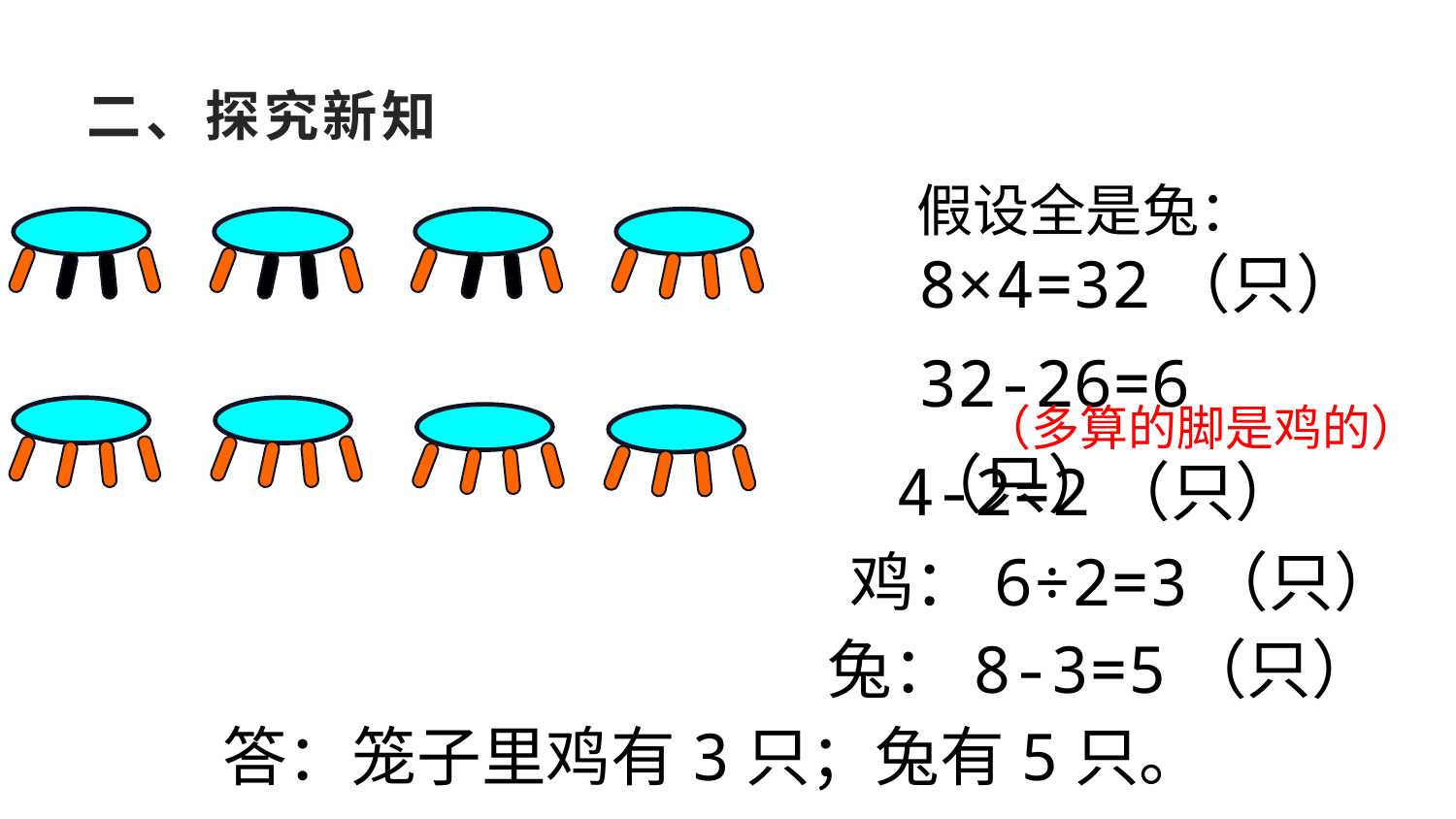

# 二、探究新知
假设全是兔：

8×4=32（只）

32-26=6（只）
（多算的脚是鸡的）

4-2=2（只）
鸡：6÷2=3（只）
兔：8-3=5（只）
答：笼子里鸡有3只；兔有5只。